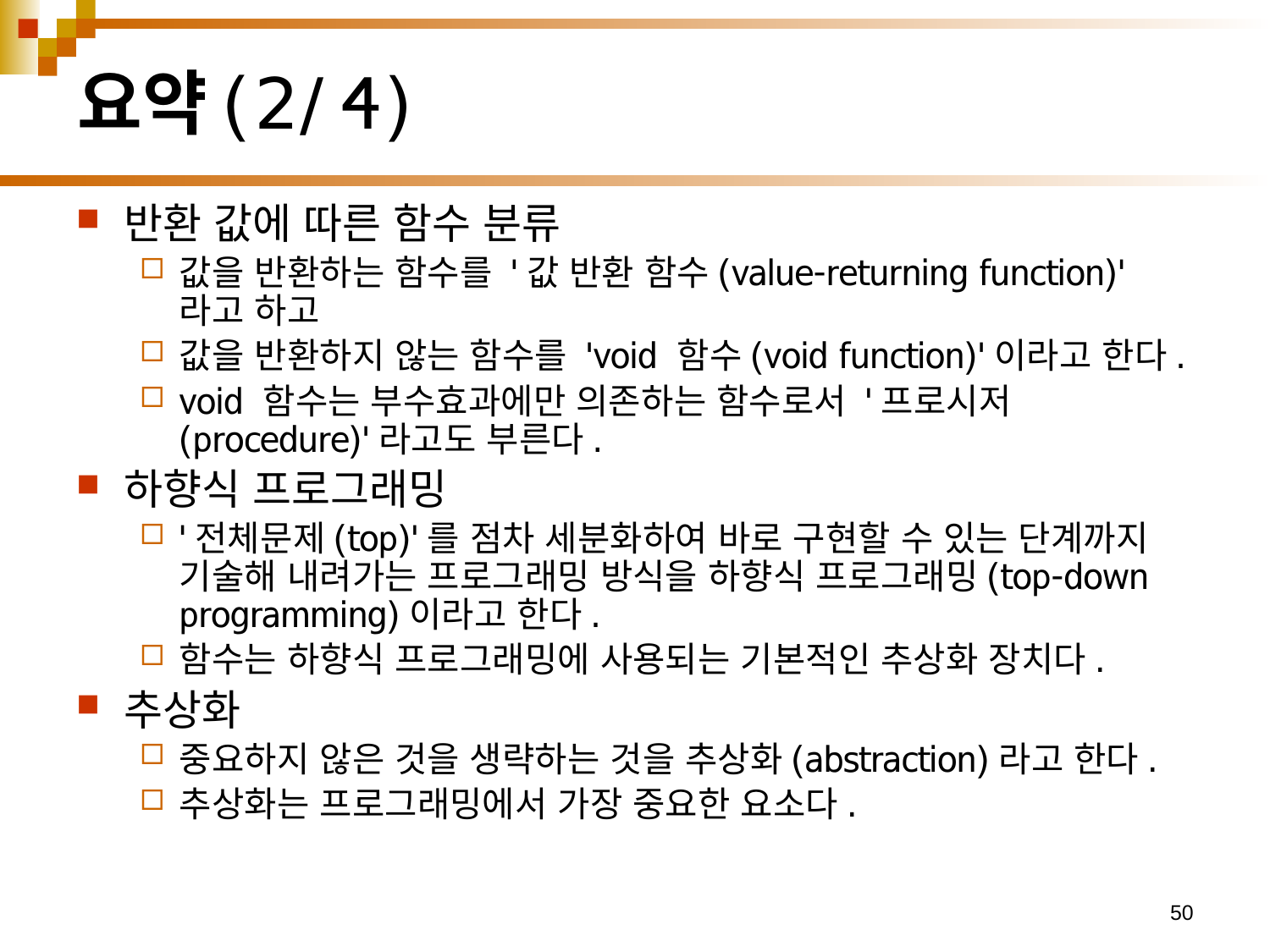

# 요약(2/4)
반환 값에 따른 함수 분류
값을 반환하는 함수를 '값 반환 함수(value-returning function)'라고 하고
값을 반환하지 않는 함수를 'void 함수(void function)'이라고 한다.
void 함수는 부수효과에만 의존하는 함수로서 '프로시저(procedure)'라고도 부른다.
하향식 프로그래밍
'전체문제(top)'를 점차 세분화하여 바로 구현할 수 있는 단계까지 기술해 내려가는 프로그래밍 방식을 하향식 프로그래밍(top-down programming)이라고 한다.
함수는 하향식 프로그래밍에 사용되는 기본적인 추상화 장치다.
추상화
중요하지 않은 것을 생략하는 것을 추상화(abstraction)라고 한다.
추상화는 프로그래밍에서 가장 중요한 요소다.
50